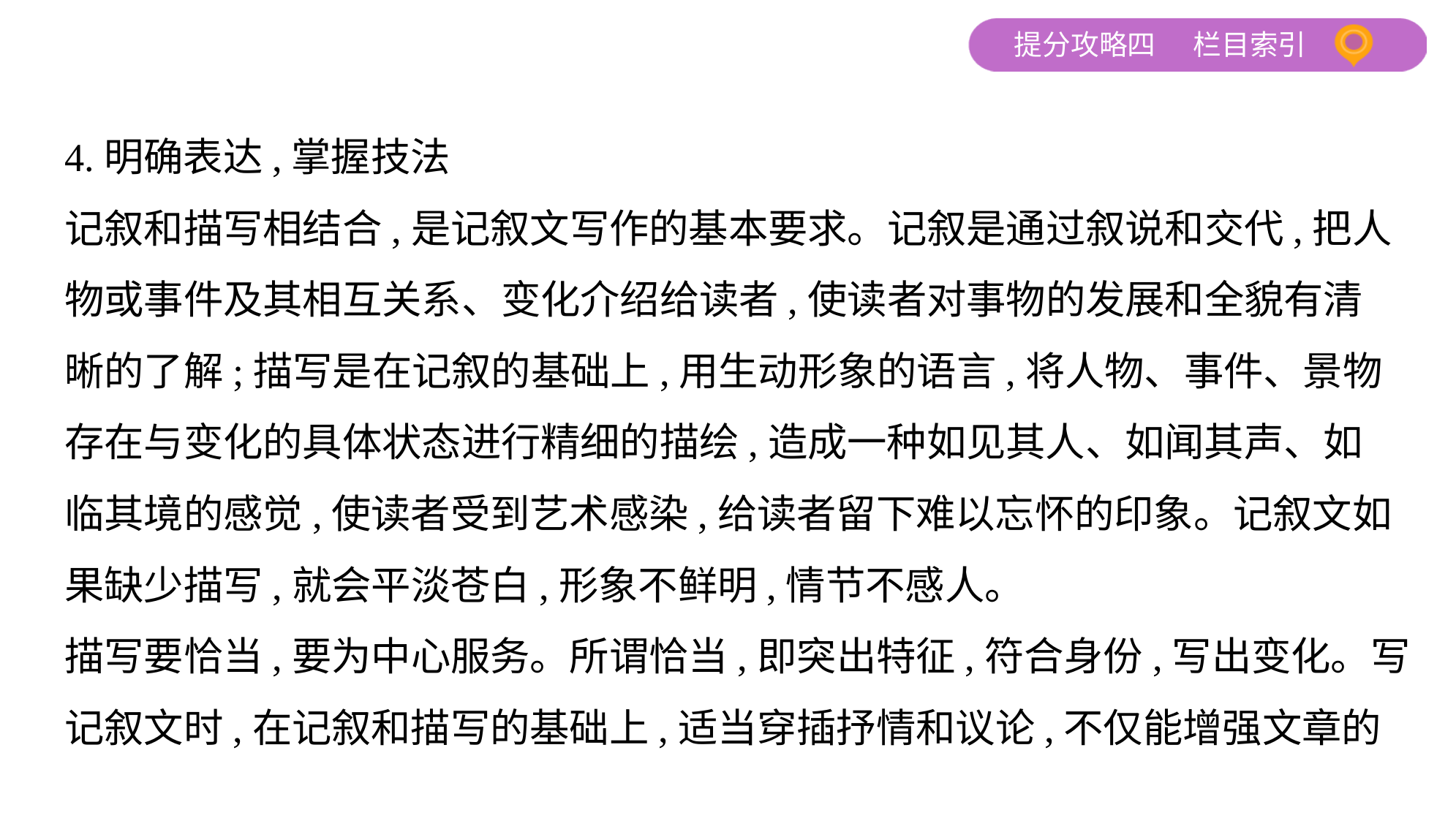

4.明确表达,掌握技法
记叙和描写相结合,是记叙文写作的基本要求。记叙是通过叙说和交代,把人
物或事件及其相互关系、变化介绍给读者,使读者对事物的发展和全貌有清
晰的了解;描写是在记叙的基础上,用生动形象的语言,将人物、事件、景物
存在与变化的具体状态进行精细的描绘,造成一种如见其人、如闻其声、如
临其境的感觉,使读者受到艺术感染,给读者留下难以忘怀的印象。记叙文如
果缺少描写,就会平淡苍白,形象不鲜明,情节不感人。
描写要恰当,要为中心服务。所谓恰当,即突出特征,符合身份,写出变化。写
记叙文时,在记叙和描写的基础上,适当穿插抒情和议论,不仅能增强文章的